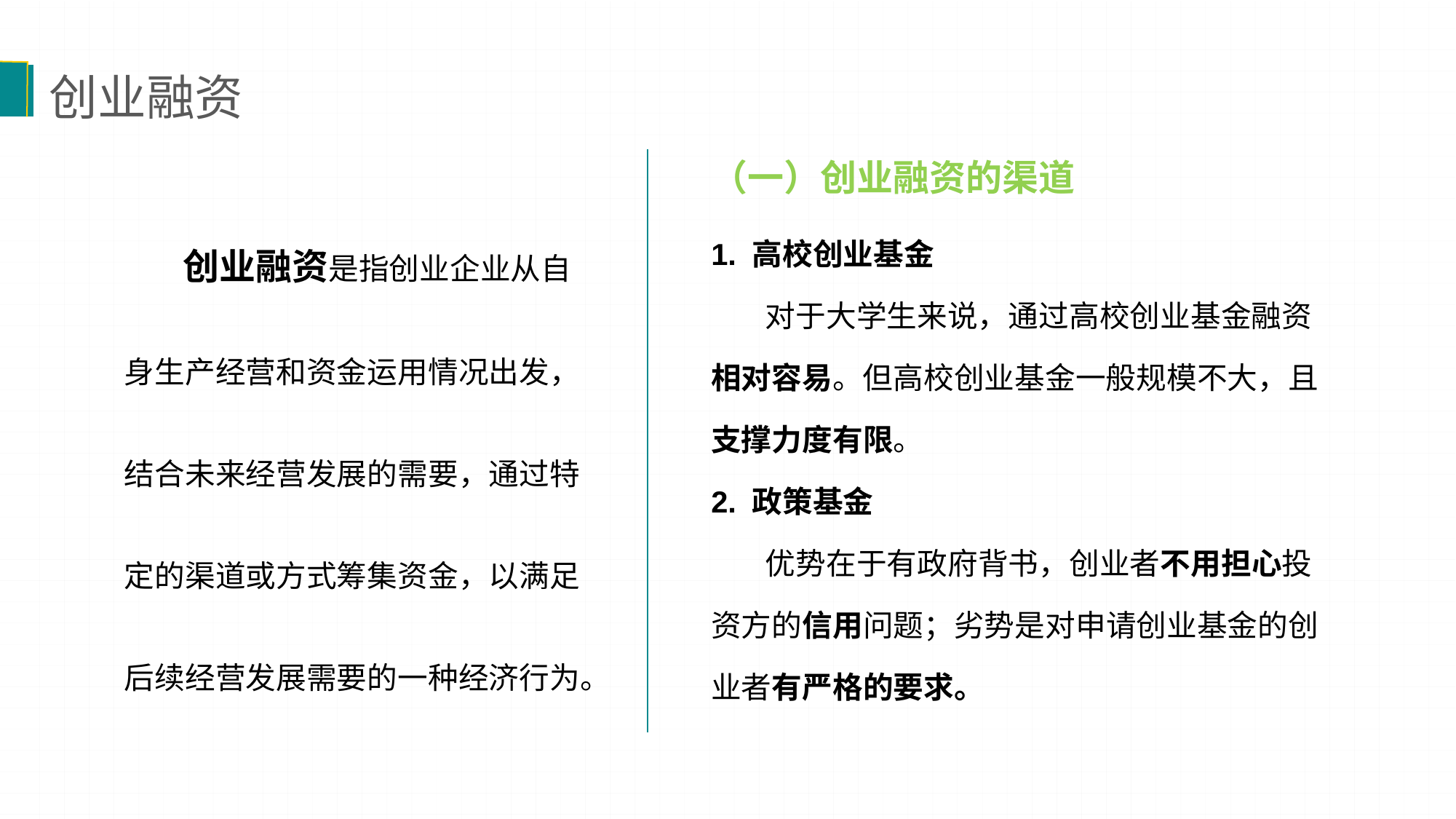

创业融资

（一）创业融资的渠道
       创业融资是指创业企业从自身生产经营和资金运用情况出发，结合未来经营发展的需要，通过特定的渠道或方式筹集资金，以满足后续经营发展需要的一种经济行为。
1. 高校创业基金
       对于大学生来说，通过高校创业基金融资相对容易。但高校创业基金一般规模不大，且支撑力度有限。
2. 政策基金
       优势在于有政府背书，创业者不用担心投资方的信用问题；劣势是对申请创业基金的创业者有严格的要求。